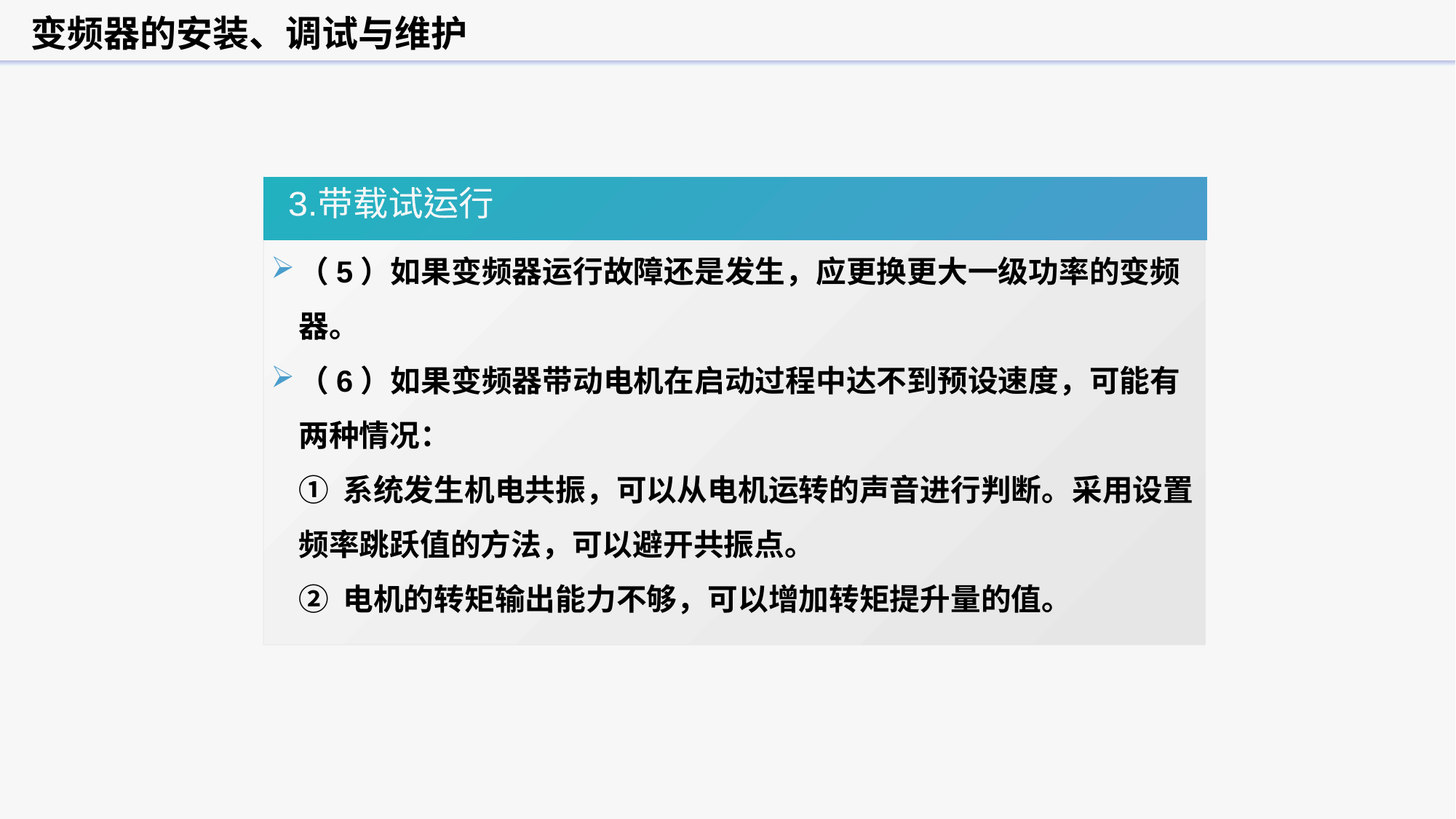

变频器的安装、调试与维护

3.带载试运行
（5）如果变频器运行故障还是发生，应更换更大一级功率的变频器。
（6）如果变频器带动电机在启动过程中达不到预设速度，可能有两种情况：
    ① 系统发生机电共振，可以从电机运转的声音进行判断。采用设置频率跳跃值的方法，可以避开共振点。
    ② 电机的转矩输出能力不够，可以增加转矩提升量的值。